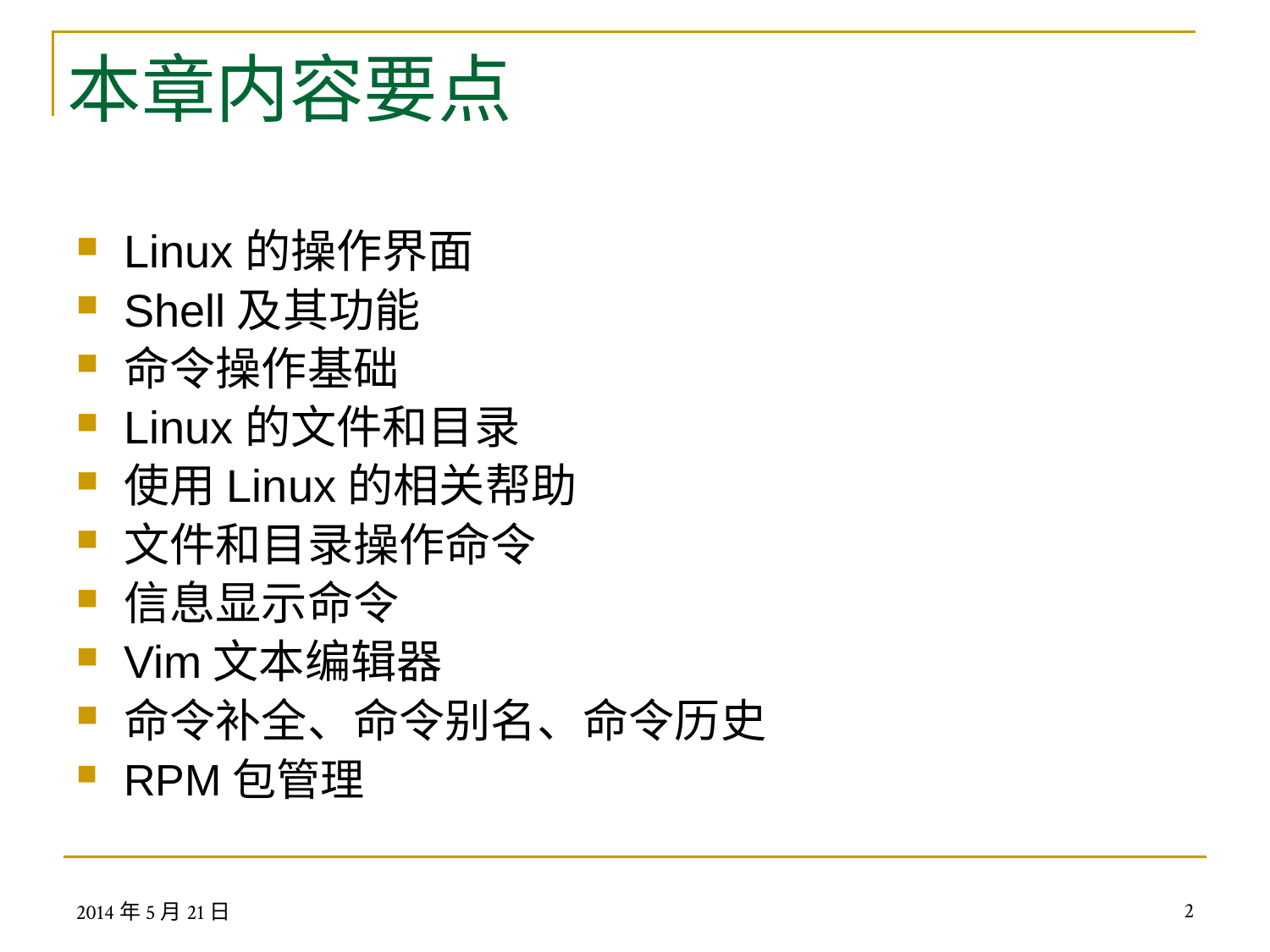

# 本章内容要点
Linux的操作界面
Shell及其功能
命令操作基础
Linux的文件和目录
使用Linux的相关帮助
文件和目录操作命令
信息显示命令
Vim文本编辑器
命令补全、命令别名、命令历史
RPM包管理

2014年5月21日
2